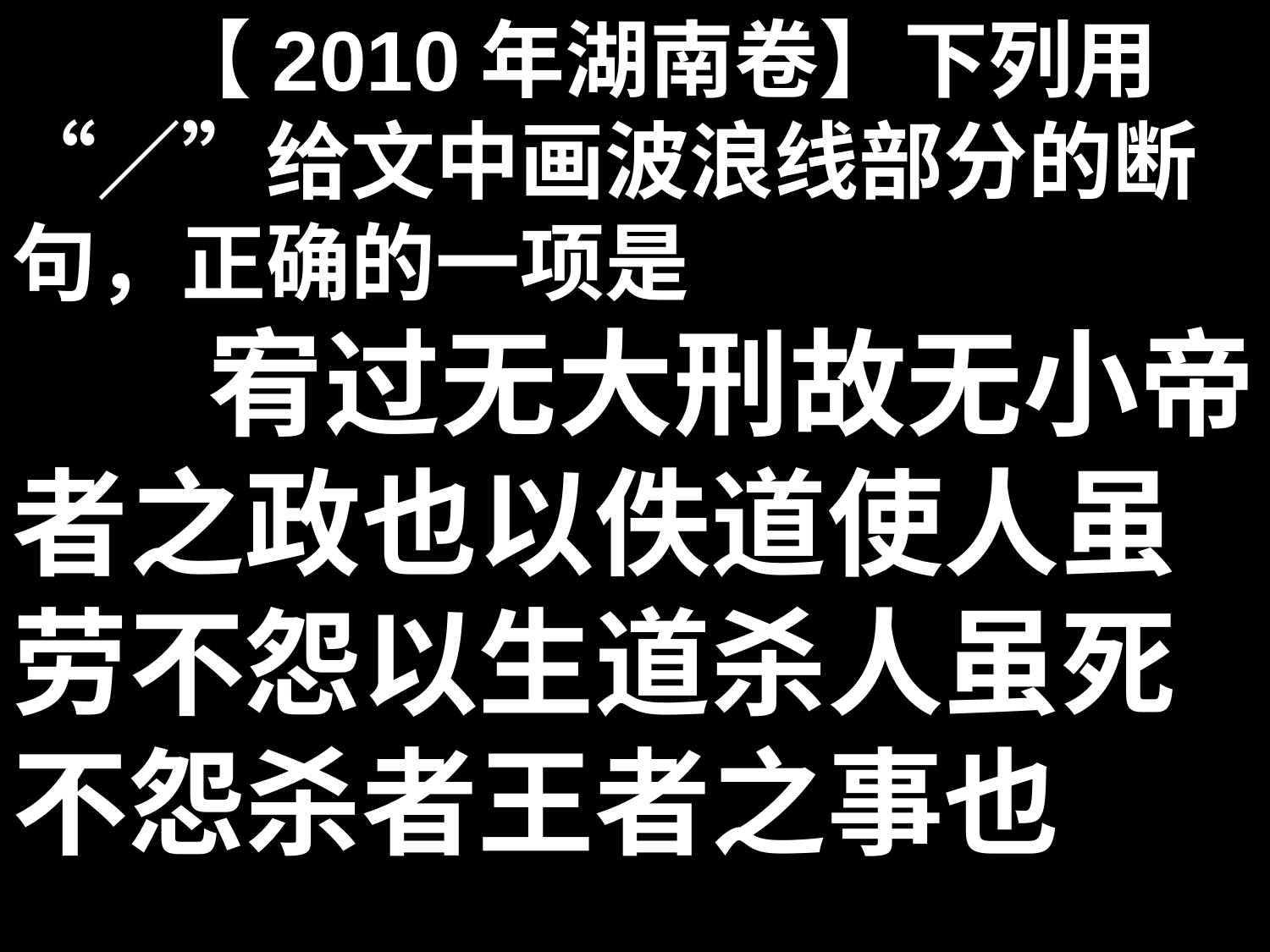

【2010年湖南卷】下列用“／”给文中画波浪线部分的断句，正确的一项是
        宥过无大刑故无小帝者之政也以佚道使人虽劳不怨以生道杀人虽死不怨杀者王者之事也